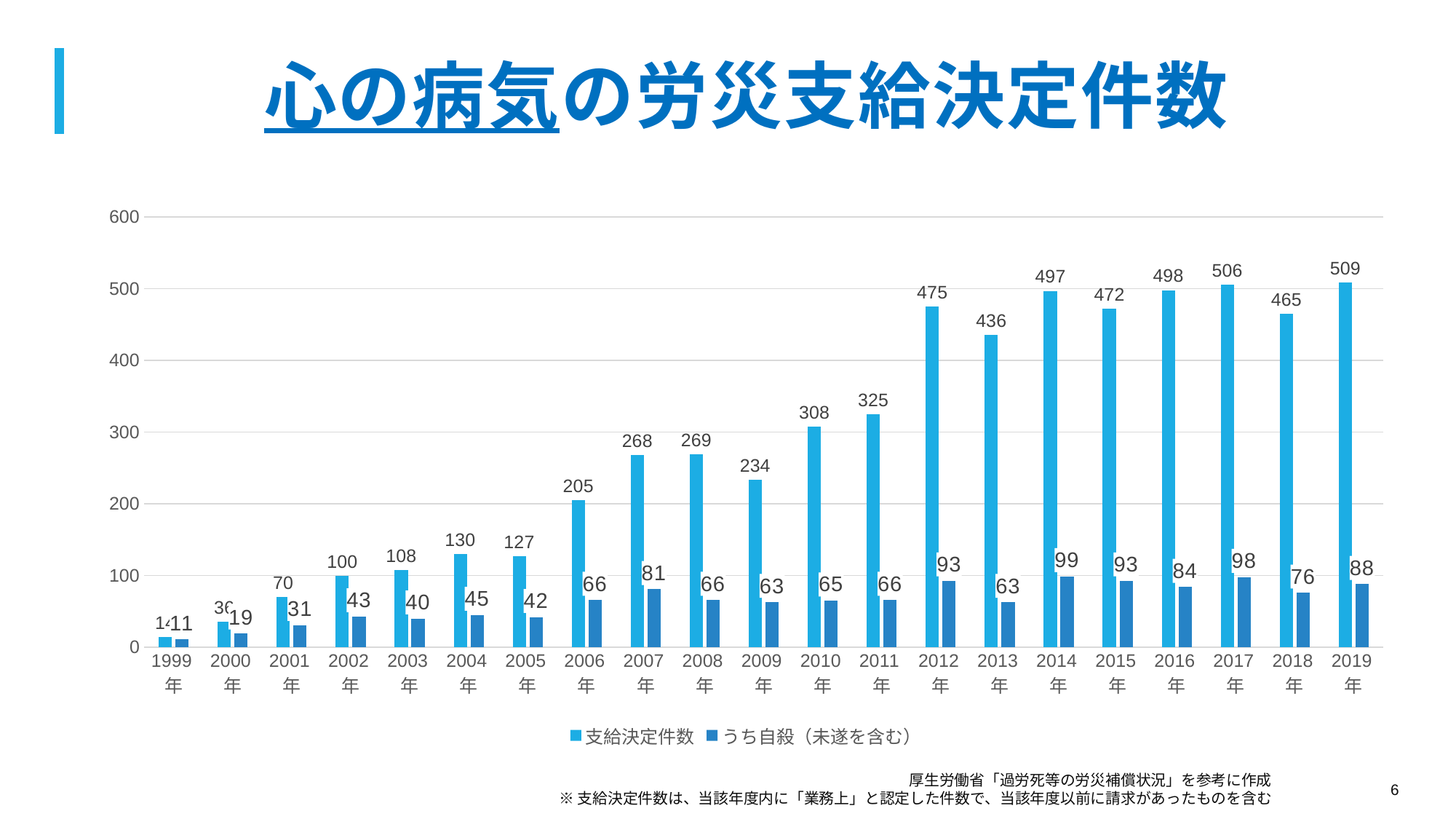

# 心の病気の労災支給決定件数

### Chart

| Category | 支給決定件数 | うち自殺（未遂を含む） |
|---|---|---|
| 1999年 | 14.0 | 11.0 |
| 2000年 | 36.0 | 19.0 |
| 2001年 | 70.0 | 31.0 |
| 2002年 | 100.0 | 43.0 |
| 2003年 | 108.0 | 40.0 |
| 2004年 | 130.0 | 45.0 |
| 2005年 | 127.0 | 42.0 |
| 2006年 | 205.0 | 66.0 |
| 2007年 | 268.0 | 81.0 |
| 2008年 | 269.0 | 66.0 |
| 2009年 | 234.0 | 63.0 |
| 2010年 | 308.0 | 65.0 |
| 2011年 | 325.0 | 66.0 |
| 2012年 | 475.0 | 93.0 |
| 2013年 | 436.0 | 63.0 |
| 2014年 | 497.0 | 99.0 |
| 2015年 | 472.0 | 93.0 |
| 2016年 | 498.0 | 84.0 |
| 2017年 | 506.0 | 98.0 |
| 2018年 | 465.0 | 76.0 |
| 2019年 | 509.0 | 88.0 |
 厚生労働省「過労死等の労災補償状況」を参考に作成
※支給決定件数は、当該年度内に「業務上」と認定した件数で、当該年度以前に請求があったものを含む
6